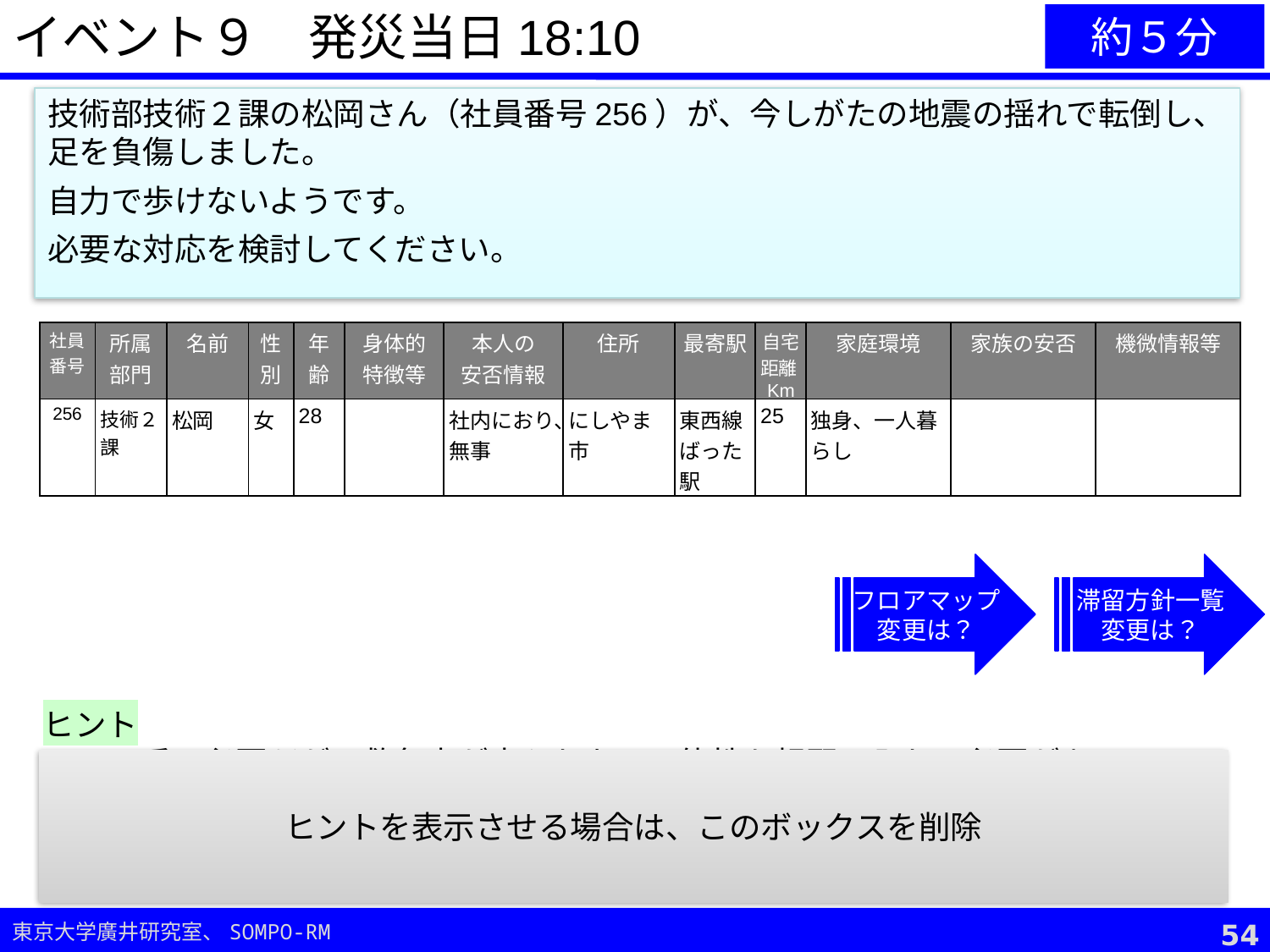

イベント９　発災当日18:10
約５分
技術部技術２課の松岡さん（社員番号256）が、今しがたの地震の揺れで転倒し、足を負傷しました。
自力で歩けないようです。
必要な対応を検討してください。
| 社員 番号 | 所属部門 | 名前 | 性別 | 年齢 | 身体的 特徴等 | 本人の 安否情報 | 住所 | 最寄駅 | 自宅距離Km | 家庭環境 | 家族の安否 | 機微情報等 |
| --- | --- | --- | --- | --- | --- | --- | --- | --- | --- | --- | --- | --- |
| 256 | 技術２課 | 松岡 | 女 | 28 |  | 社内におり、無事 | にしやま市 | 東西線ばった駅 | 25 | 独身、一人暮らし |  |  |
フロアマップ
変更は？
滞留方針一覧
変更は？
ヒント
119番は必要だが、救急車が来られない可能性も視野に入れる必要がある。
病院の受入状況、病院までの搬送ルートの確認はどのように行う？
皆さんで搬送する場合の資機材、人数は？
ヒントを表示させる場合は、このボックスを削除
54